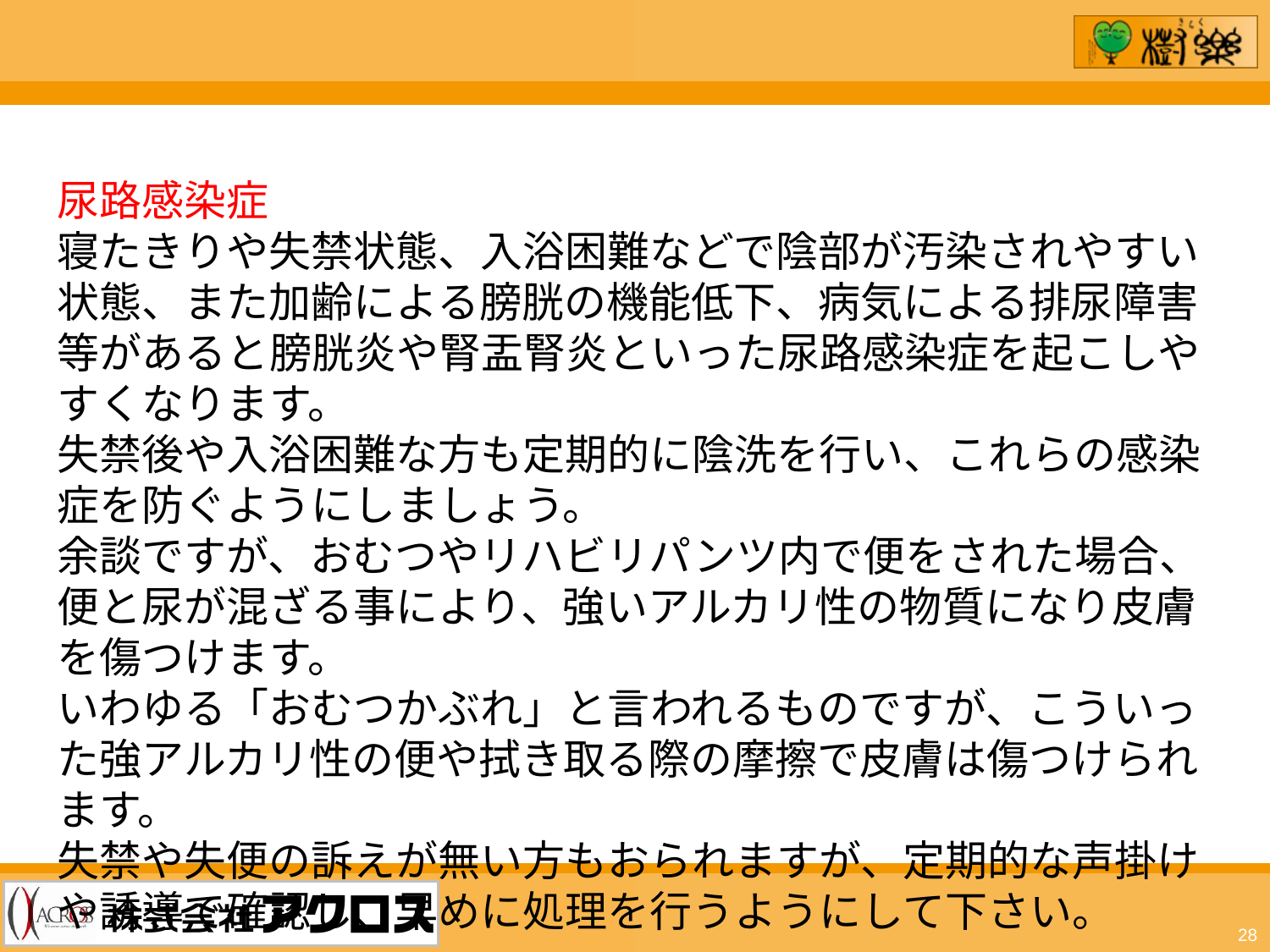

尿路感染症
寝たきりや失禁状態、入浴困難などで陰部が汚染されやすい状態、また加齢による膀胱の機能低下、病気による排尿障害等があると膀胱炎や腎盂腎炎といった尿路感染症を起こしやすくなります。
失禁後や入浴困難な方も定期的に陰洗を行い、これらの感染症を防ぐようにしましょう。
余談ですが、おむつやリハビリパンツ内で便をされた場合、便と尿が混ざる事により、強いアルカリ性の物質になり皮膚を傷つけます。
いわゆる「おむつかぶれ」と言われるものですが、こういった強アルカリ性の便や拭き取る際の摩擦で皮膚は傷つけられます。
失禁や失便の訴えが無い方もおられますが、定期的な声掛けや誘導で確認し、早めに処理を行うようにして下さい。
28